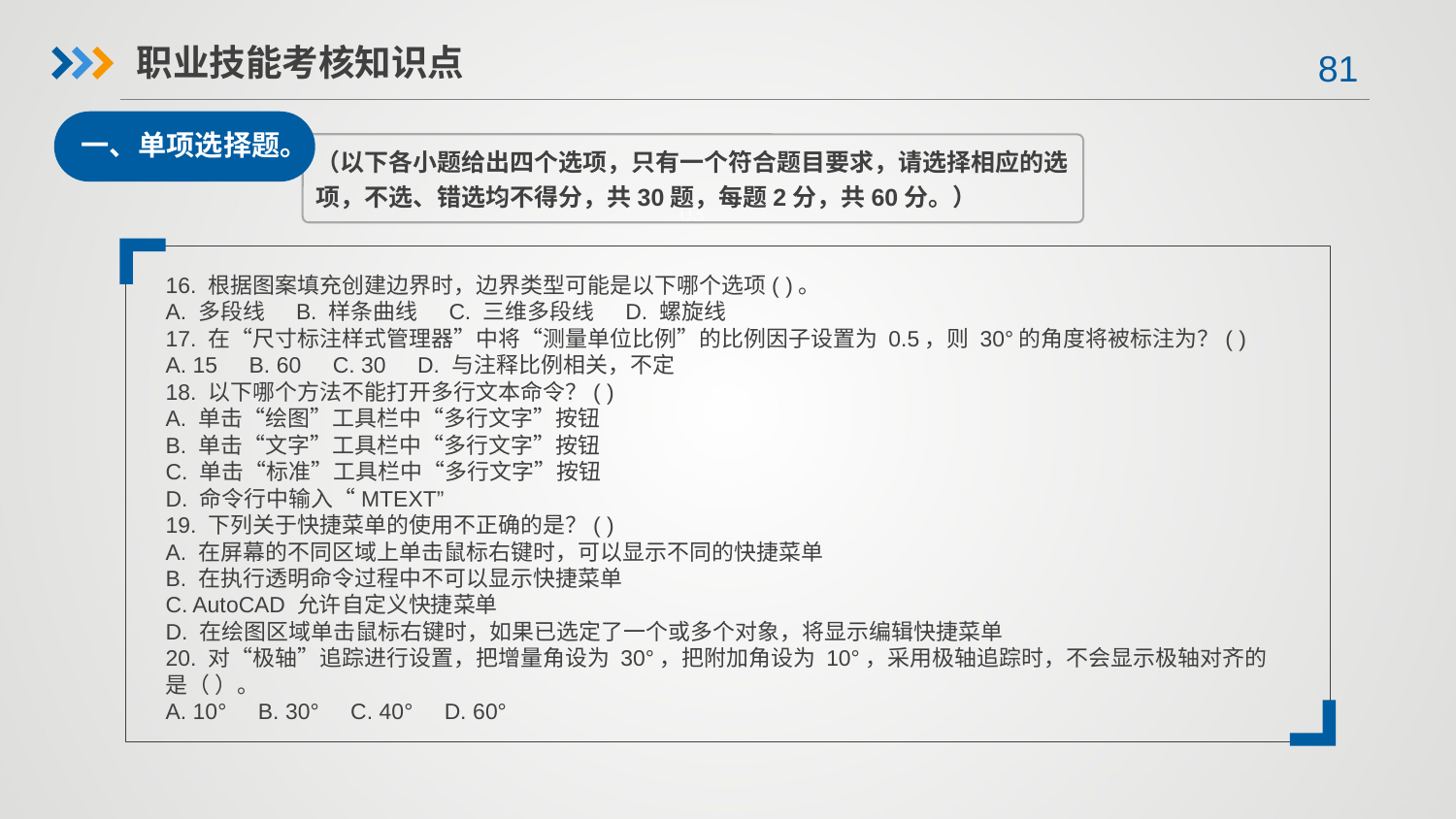

职业技能考核知识点

一、单项选择题。

（以下各小题给出四个选项，只有一个符合题目要求，请选择相应的选项，不选、错选均不得分，共30题，每题2分，共60分。）
03

16. 根据图案填充创建边界时，边界类型可能是以下哪个选项( )。
A. 多段线     B. 样条曲线     C. 三维多段线     D. 螺旋线
17. 在“尺寸标注样式管理器”中将“测量单位比例”的比例因子设置为 0.5，则 30°的角度将被标注为？( )
A. 15     B. 60     C. 30     D. 与注释比例相关，不定
18. 以下哪个方法不能打开多行文本命令？( )
A. 单击“绘图”工具栏中“多行文字”按钮
B. 单击“文字”工具栏中“多行文字”按钮
C. 单击“标准”工具栏中“多行文字”按钮
D. 命令行中输入“MTEXT”
19. 下列关于快捷菜单的使用不正确的是？( )
A. 在屏幕的不同区域上单击鼠标右键时，可以显示不同的快捷菜单
B. 在执行透明命令过程中不可以显示快捷菜单
C. AutoCAD 允许自定义快捷菜单
D. 在绘图区域单击鼠标右键时，如果已选定了一个或多个对象，将显示编辑快捷菜单
20. 对“极轴”追踪进行设置，把增量角设为 30°，把附加角设为 10°，采用极轴追踪时，不会显示极轴对齐的是（ ）。
A. 10°     B. 30°     C. 40°     D. 60°